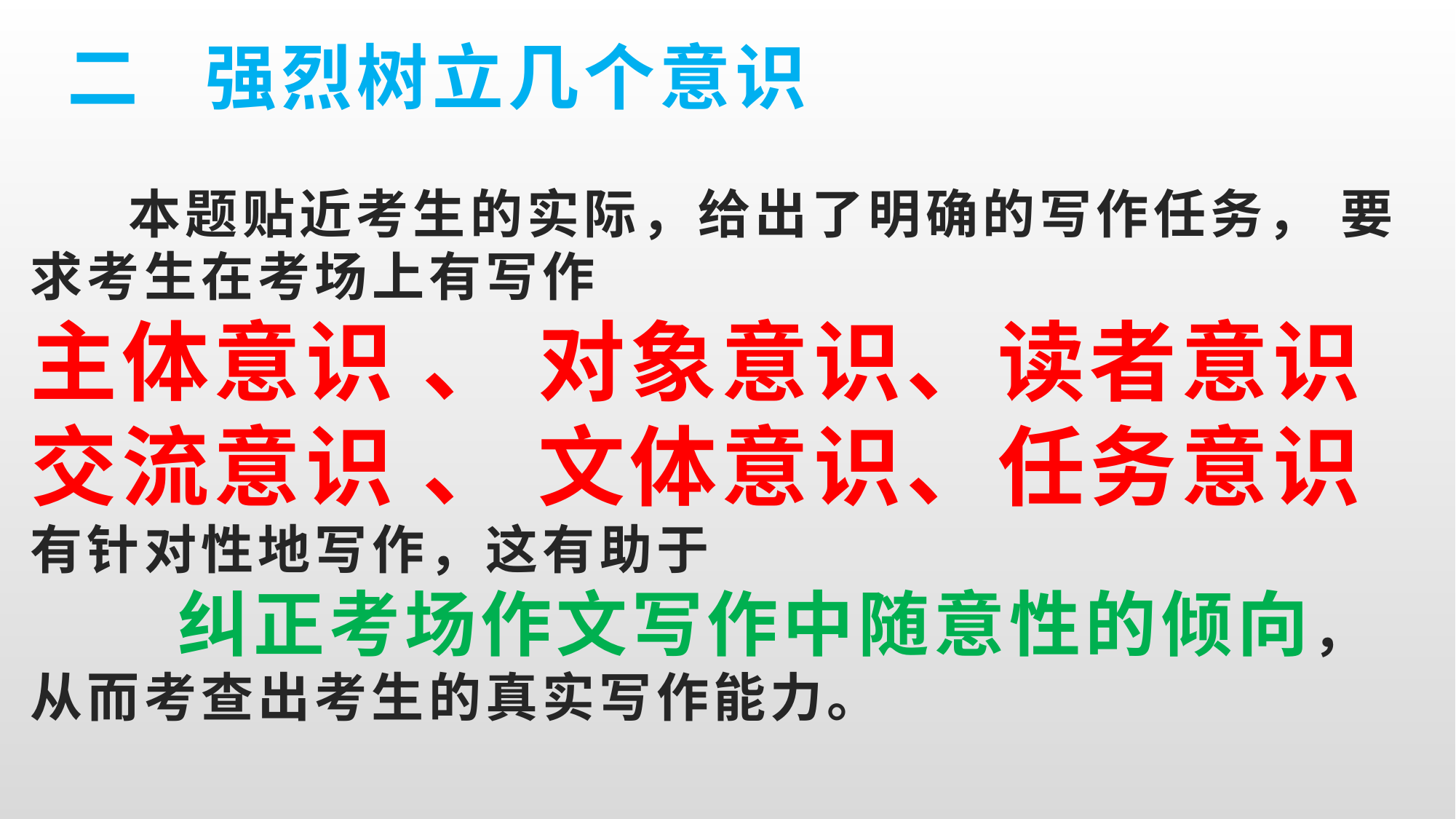

# 二   强烈树立几个意识 本题贴近考生的实际，给出了明确的写作任务， 要求考生在考场上有写作 主体意识 、 对象意识、读者意识  交流意识 、 文体意识、任务意识 有针对性地写作，这有助于 纠正考场作文写作中随意性的倾向， 从而考查出考生的真实写作能力。